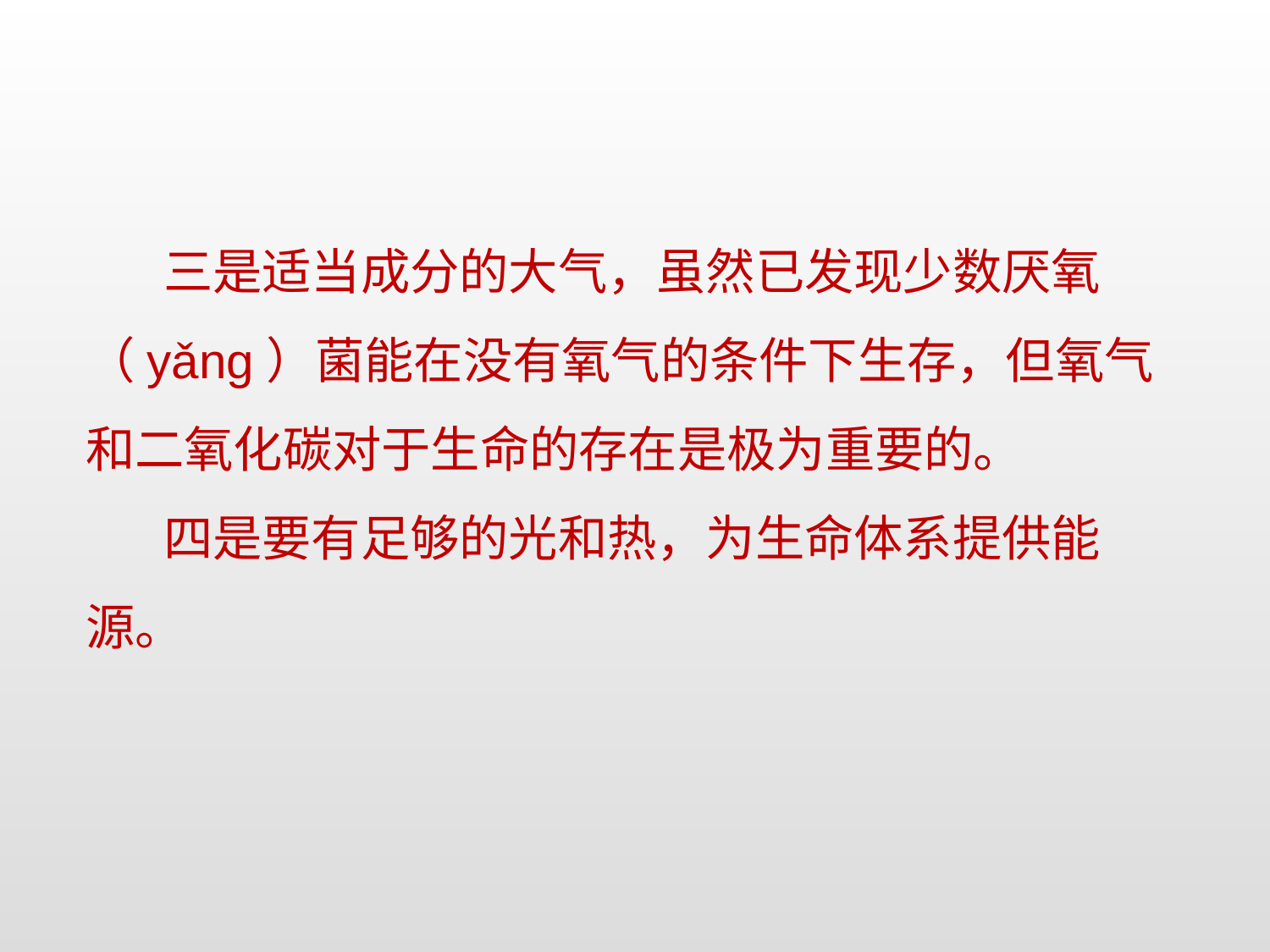

三是适当成分的大气，虽然已发现少数厌氧（yǎnɡ）菌能在没有氧气的条件下生存，但氧气和二氧化碳对于生命的存在是极为重要的。
      四是要有足够的光和热，为生命体系提供能源。